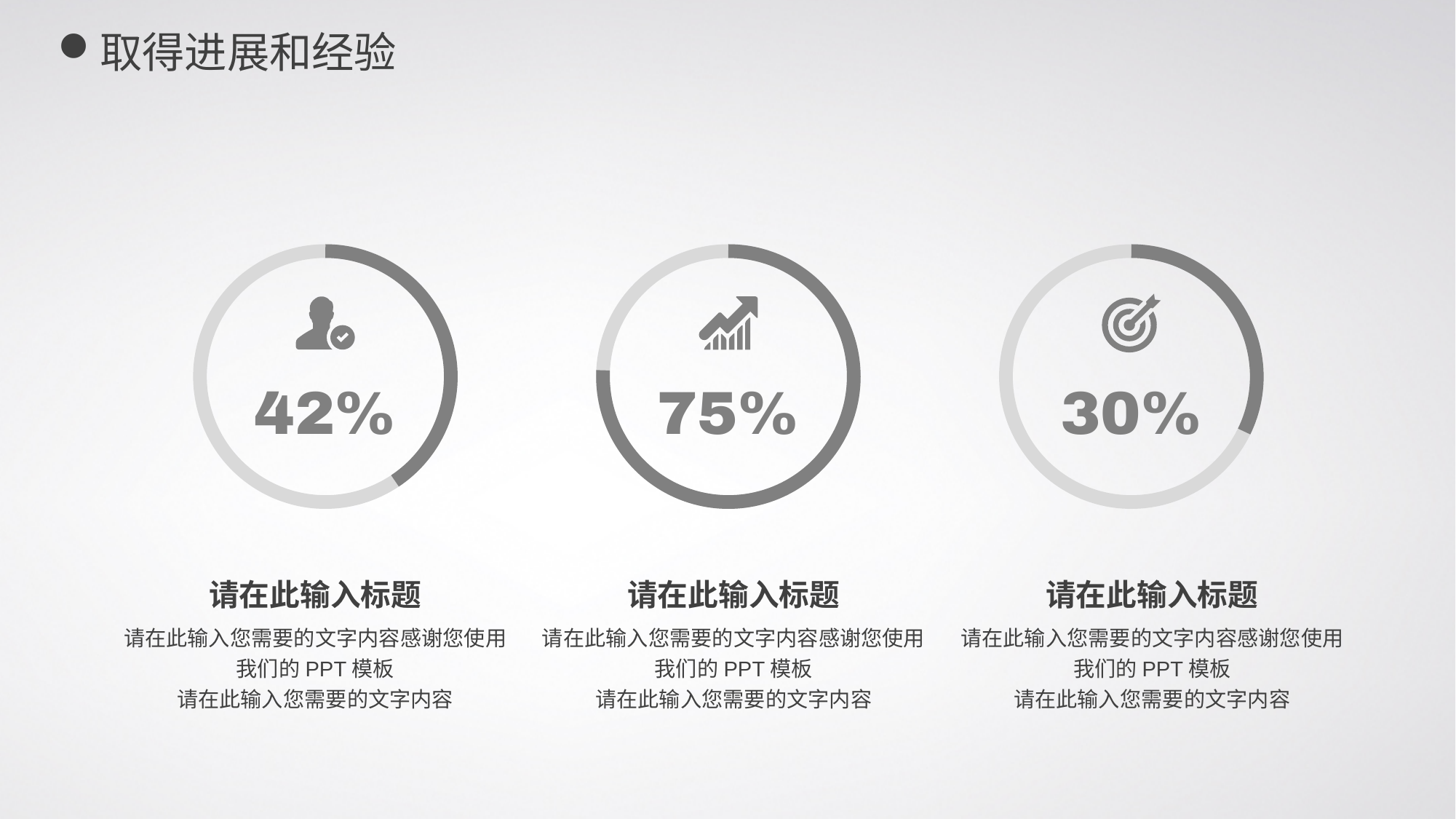

取得进展和经验

42%
75%
30%
请在此输入标题
请在此输入标题
请在此输入标题
请在此输入您需要的文字内容感谢您使用我们的PPT模板
请在此输入您需要的文字内容
请在此输入您需要的文字内容感谢您使用我们的PPT模板
请在此输入您需要的文字内容
请在此输入您需要的文字内容感谢您使用我们的PPT模板
请在此输入您需要的文字内容